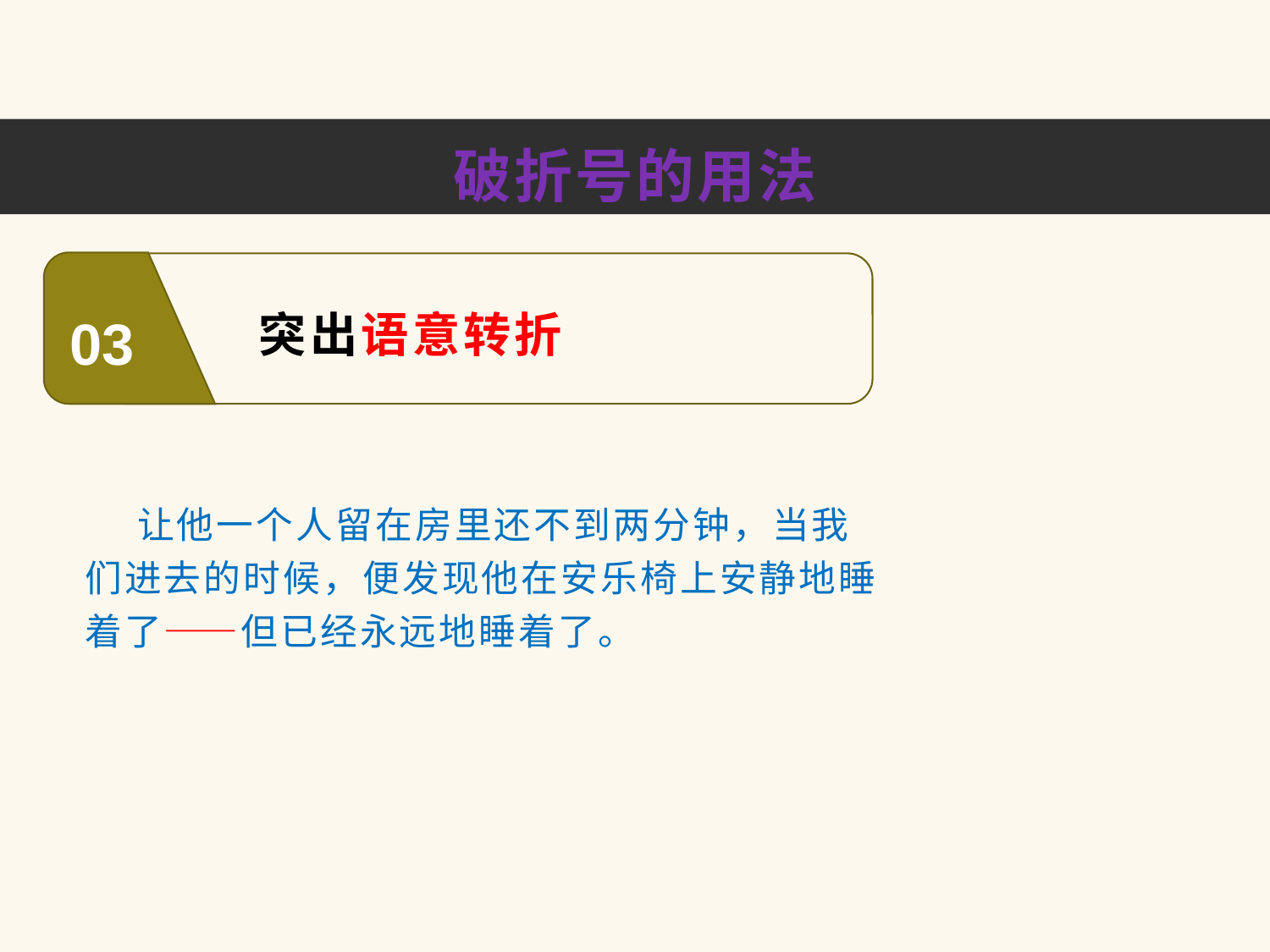

破折号的用法

03
突出语意转折
    让他一个人留在房里还不到两分钟，当我们进去的时候，便发现他在安乐椅上安静地睡着了——但已经永远地睡着了。